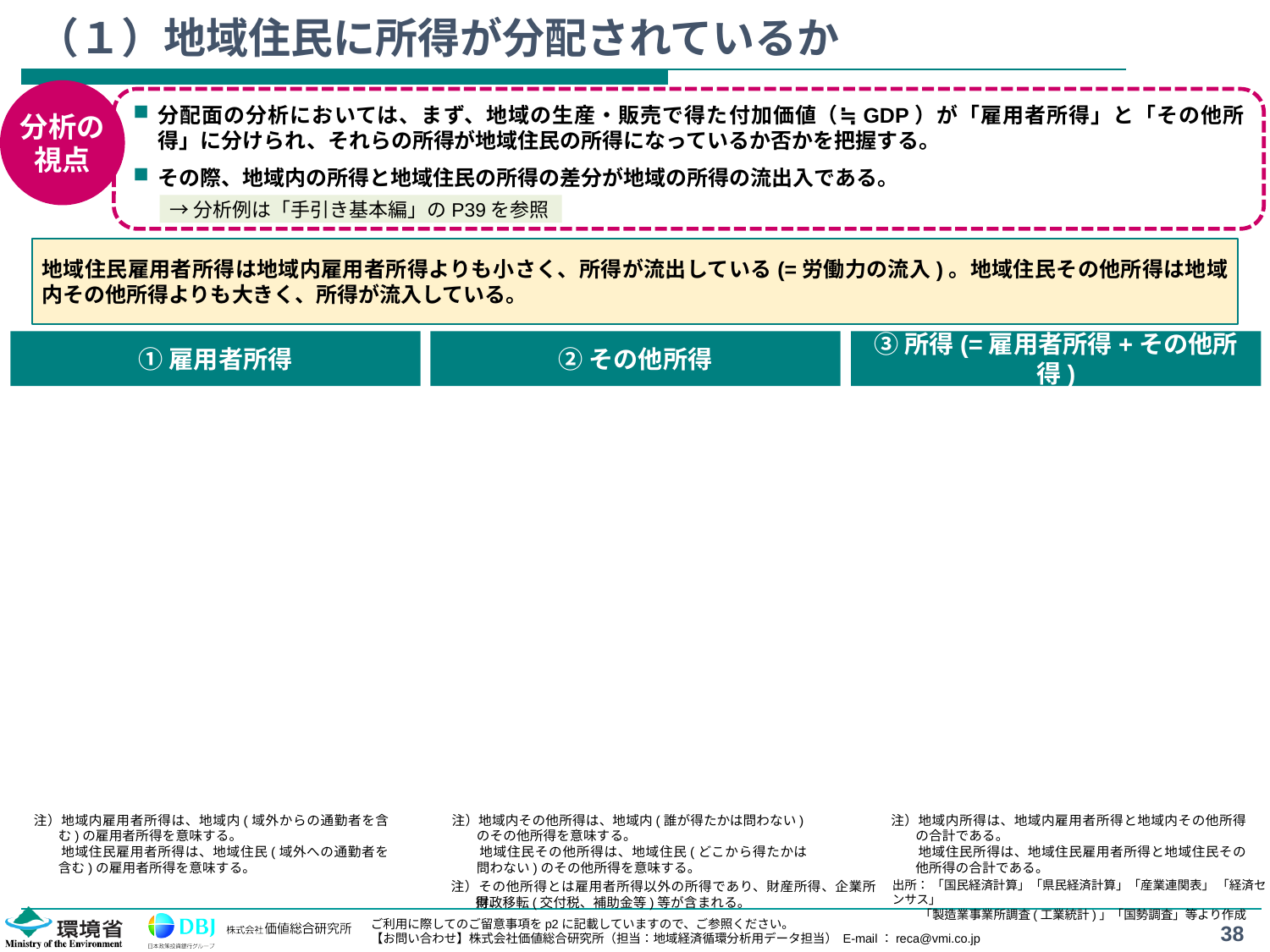

# （１）地域住民に所得が分配されているか
分析の
視点
分配面の分析においては、まず、地域の生産・販売で得た付加価値（≒GDP）が「雇用者所得」と「その他所得」に分けられ、それらの所得が地域住民の所得になっているか否かを把握する。
その際、地域内の所得と地域住民の所得の差分が地域の所得の流出入である。
→分析例は「手引き基本編」のP39を参照
地域住民雇用者所得は地域内雇用者所得よりも小さく、所得が流出している(=労働力の流入)。地域住民その他所得は地域内その他所得よりも大きく、所得が流入している。
①雇用者所得
②その他所得
③所得(=雇用者所得+その他所得)
注）地域内雇用者所得は、地域内(域外からの通勤者を含む)の雇用者所得を意味する。
注）地域住民雇用者所得は、地域住民(域外への通勤者を含む)の雇用者所得を意味する。
注）地域内その他所得は、地域内(誰が得たかは問わない)のその他所得を意味する。
注）地域住民その他所得は、地域住民(どこから得たかは問わない)のその他所得を意味する。
注）地域内所得は、地域内雇用者所得と地域内その他所得の合計である。
注）地域住民所得は、地域住民雇用者所得と地域住民その他所得の合計である。
出所： 「国民経済計算」「県民経済計算」「産業連関表」 「経済センサス」
         「製造業事業所調査(工業統計)」「国勢調査」等より作成
注）その他所得とは雇用者所得以外の所得であり、財産所得、企業所得、
財政移転(交付税、補助金等)等が含まれる。
38